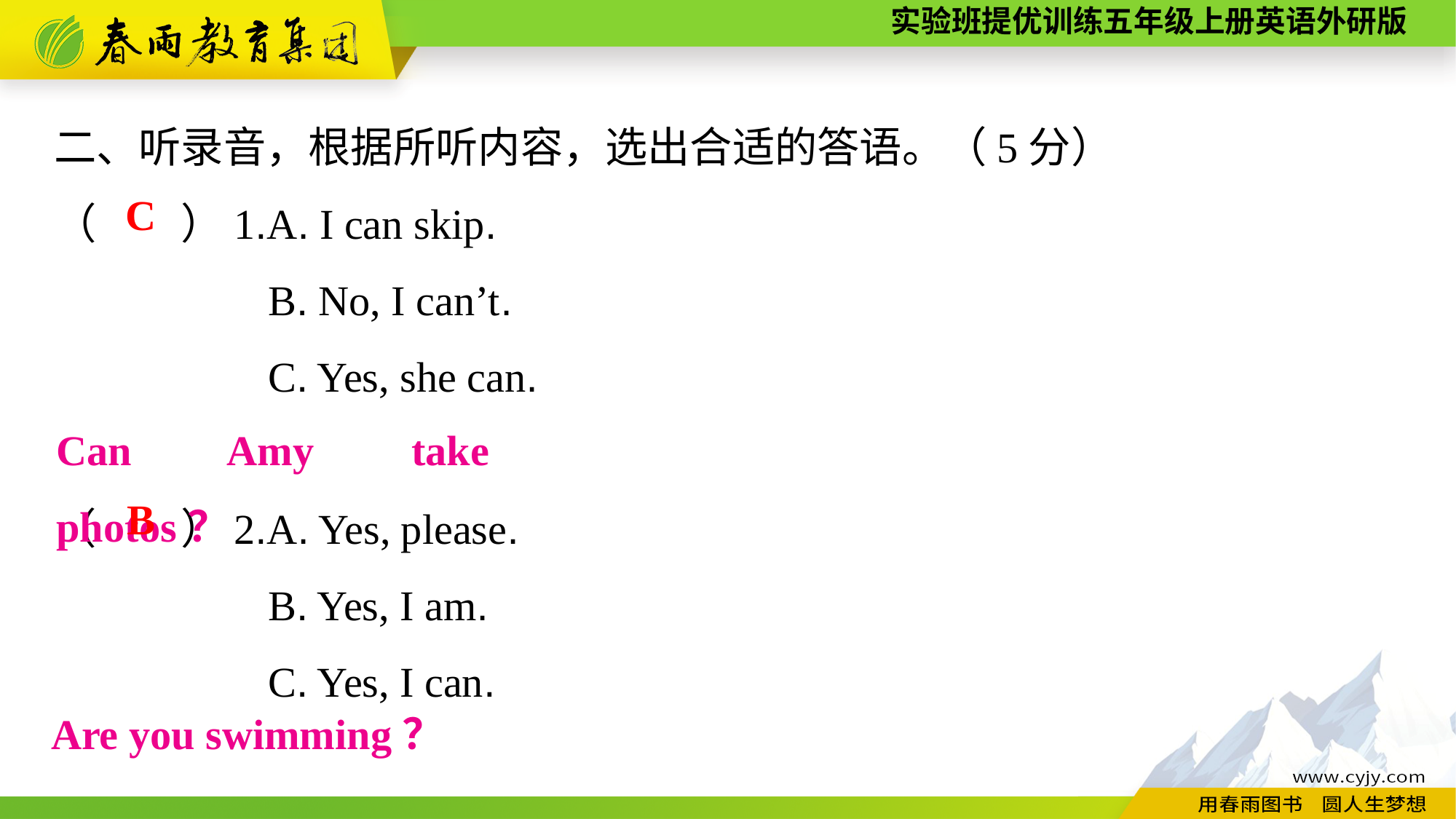

二、听录音，根据所听内容，选出合适的答语。（5分）
（　　）1.A. I can skip.
B. No, I can’t.
C. Yes, she can.

（　　）2.A. Yes, please.
B. Yes, I am.
C. Yes, I can.
C
Can Amy take photos？
B
Are you swimming？